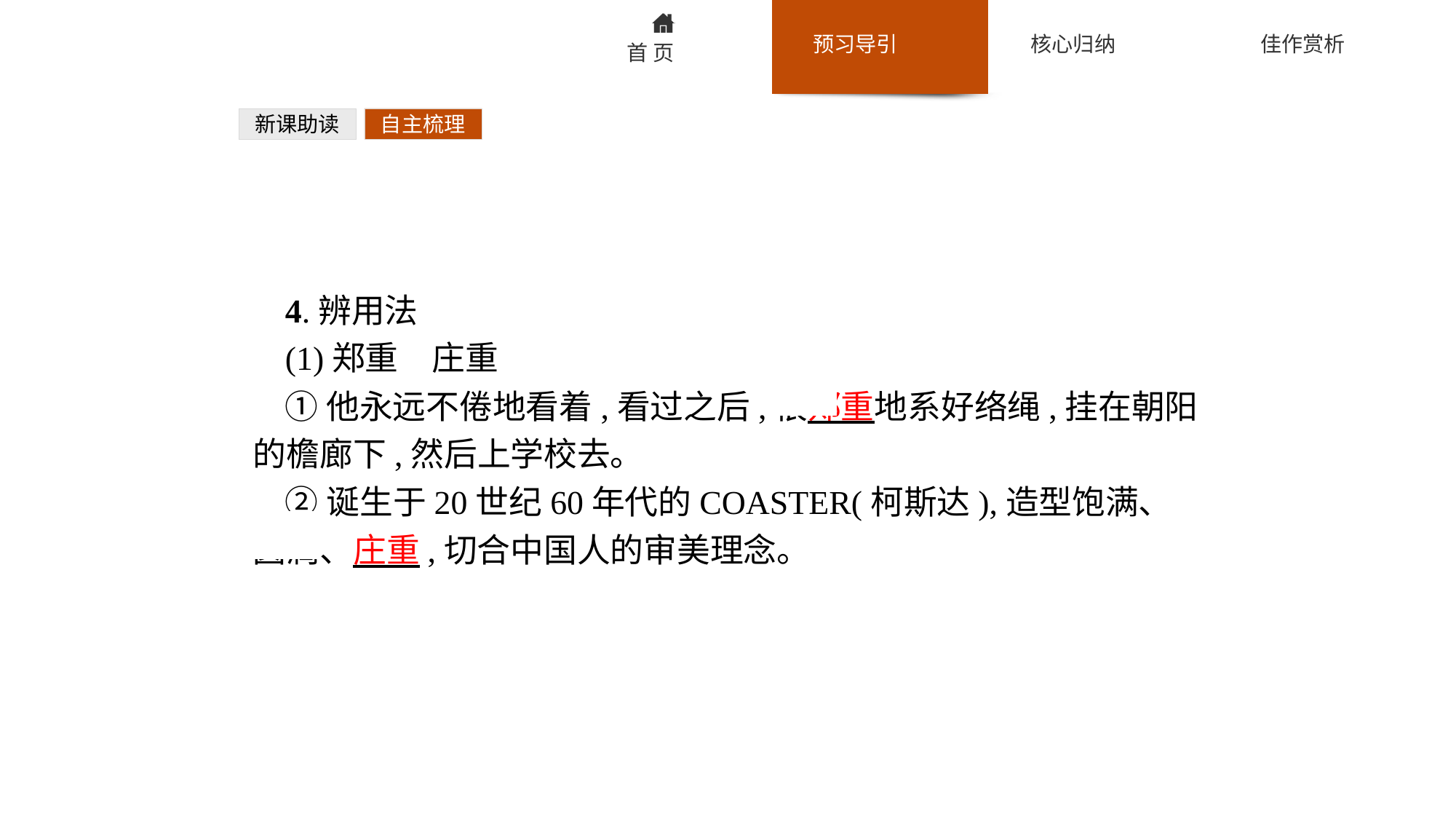

新课助读
自主梳理
4.辨用法
(1)郑重　庄重
①他永远不倦地看着,看过之后,很郑重地系好络绳,挂在朝阳的檐廊下,然后上学校去。
②诞生于20世纪60年代的COASTER(柯斯达),造型饱满、圆润、庄重,切合中国人的审美理念。